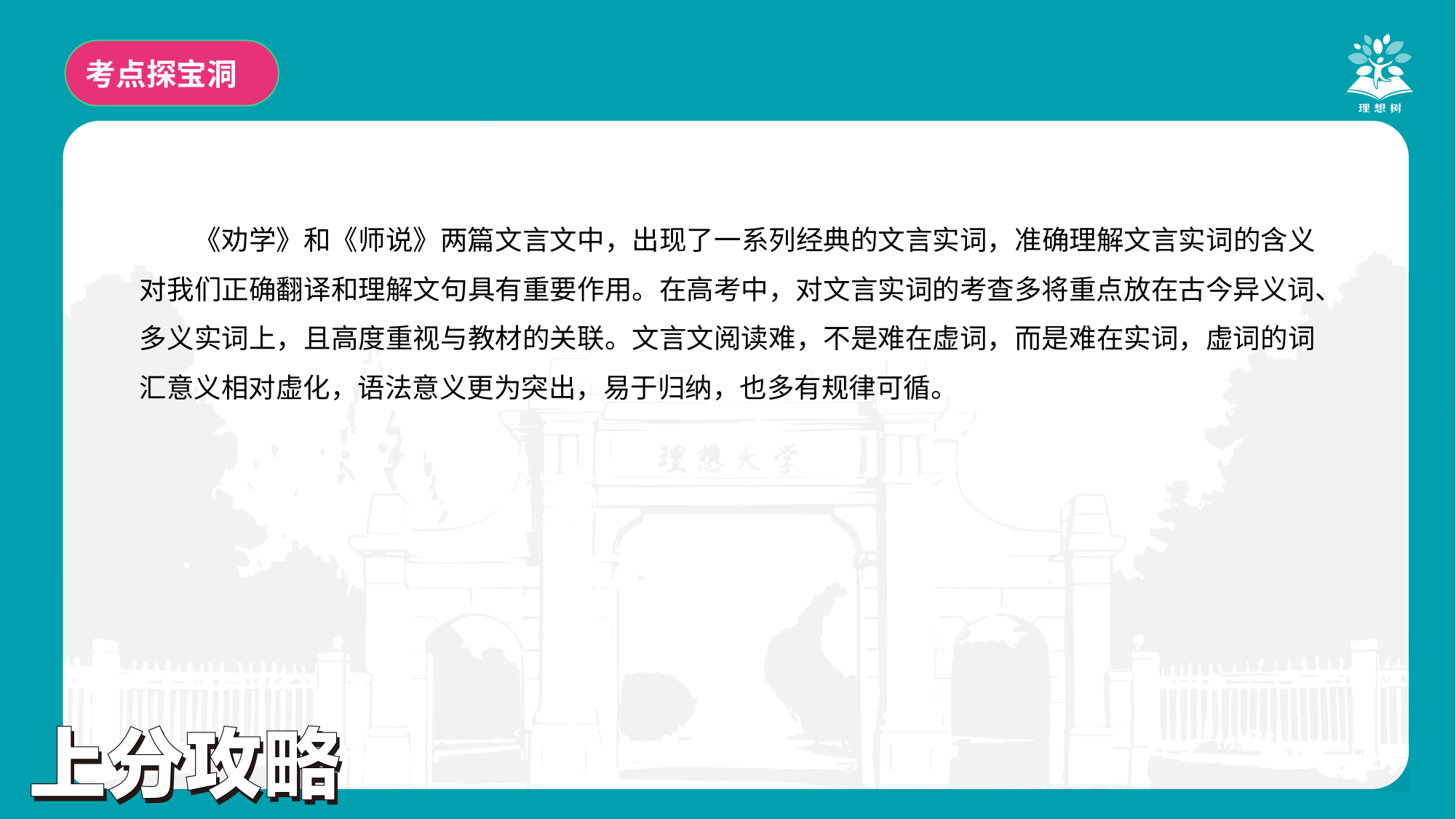

考点探宝洞
《劝学》和《师说》两篇文言文中，出现了一系列经典的文言实词，准确理解文言实词的含义对我们正确翻译和理解文句具有重要作用。在高考中，对文言实词的考查多将重点放在古今异义词、多义实词上，且高度重视与教材的关联。文言文阅读难，不是难在虚词，而是难在实词，虚词的词汇意义相对虚化，语法意义更为突出，易于归纳，也多有规律可循。